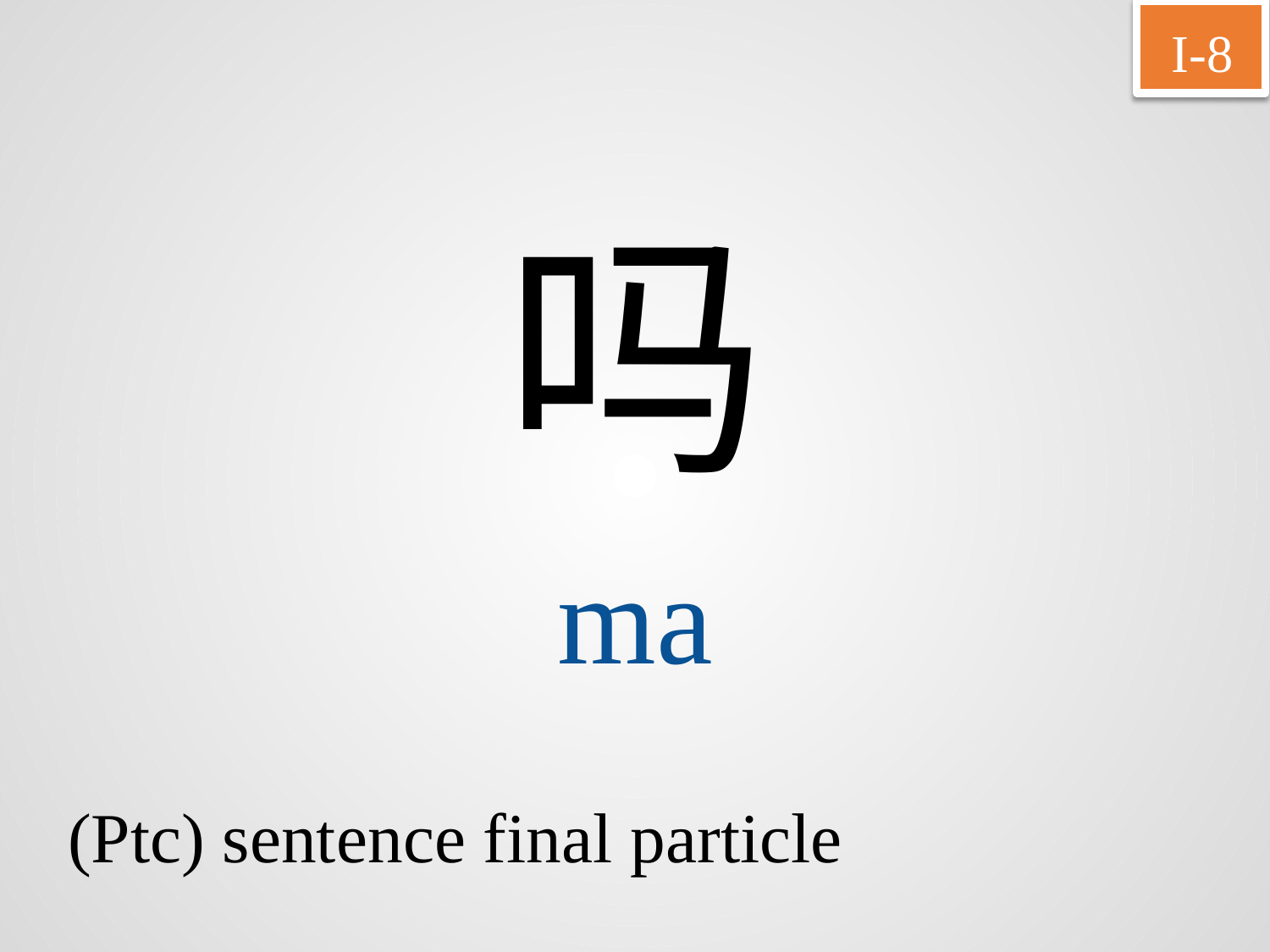

I-8

吗
ma
(Ptc) sentence final particle